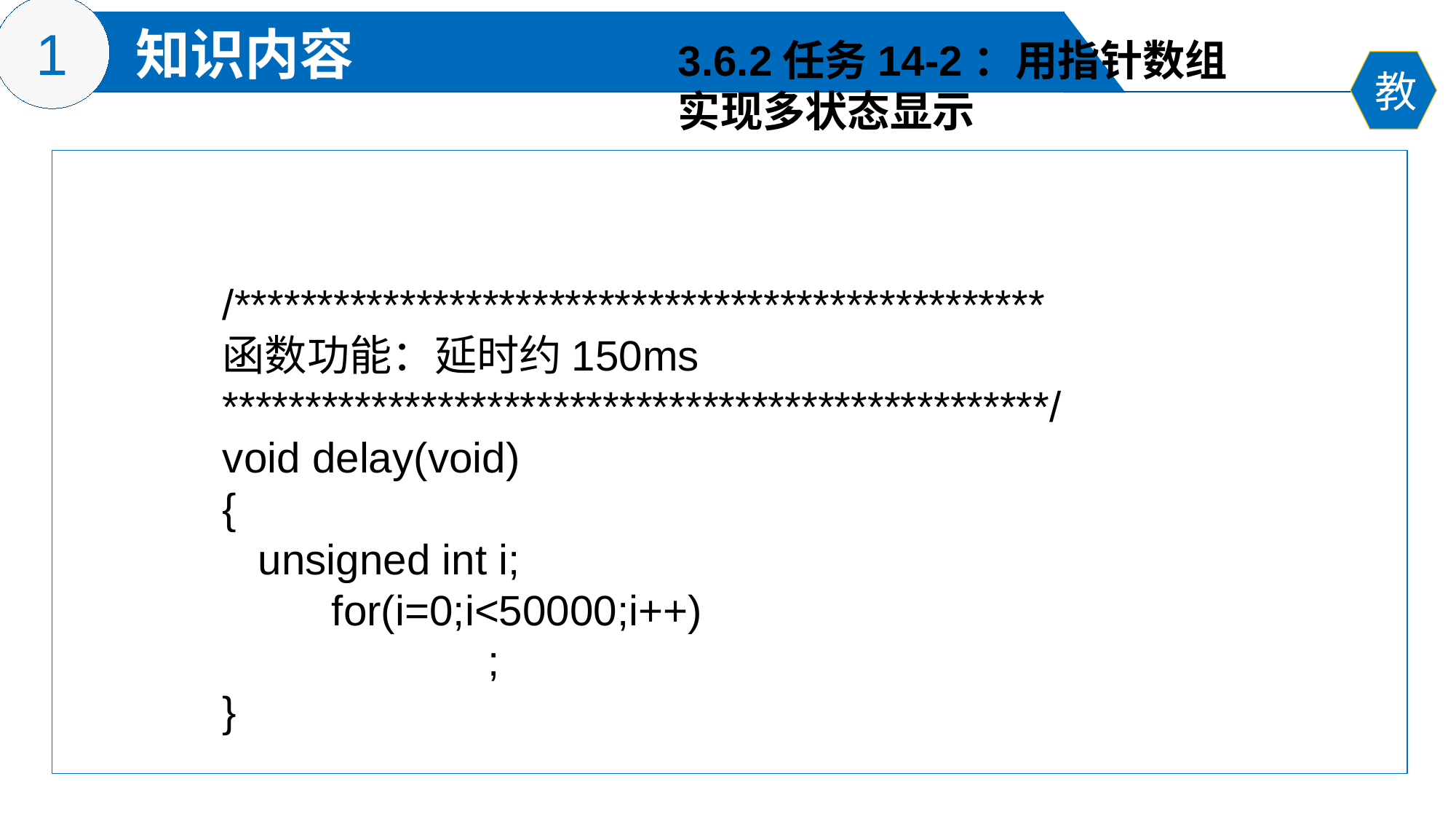

3.6.2任务14-2：用指针数组
实现多状态显示
/*************************************************
函数功能：延时约150ms
**************************************************/
void delay(void)
{
   unsigned int i;
	for(i=0;i<50000;i++)
		    ;
}